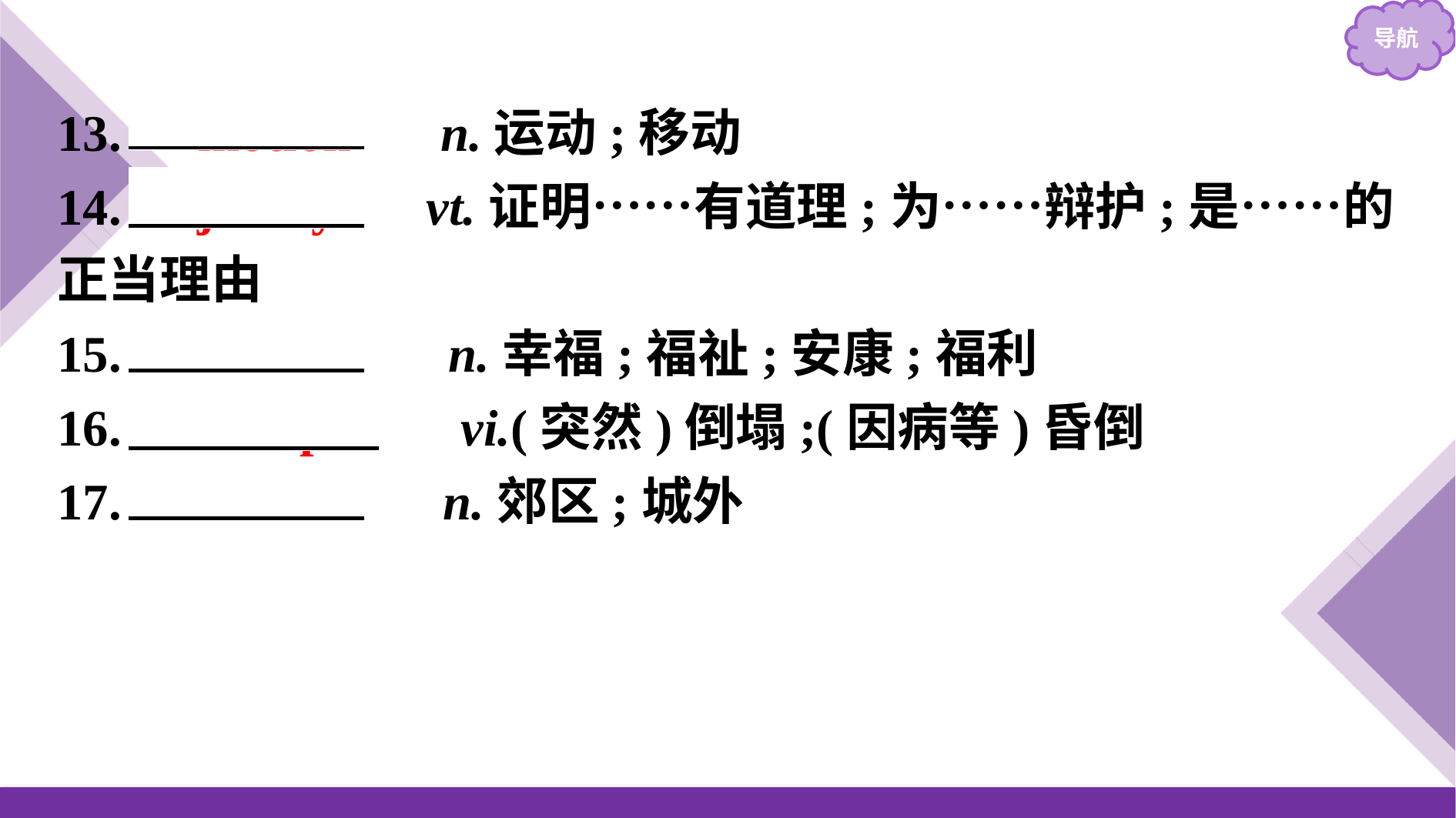

13.　motion　 n.运动;移动
14.　justify　 vt.证明……有道理;为……辩护;是……的正当理由
15.　welfare　 n.幸福;福祉;安康;福利
16.　collapse　 vi.(突然)倒塌;(因病等)昏倒
17.　suburb　 n.郊区;城外